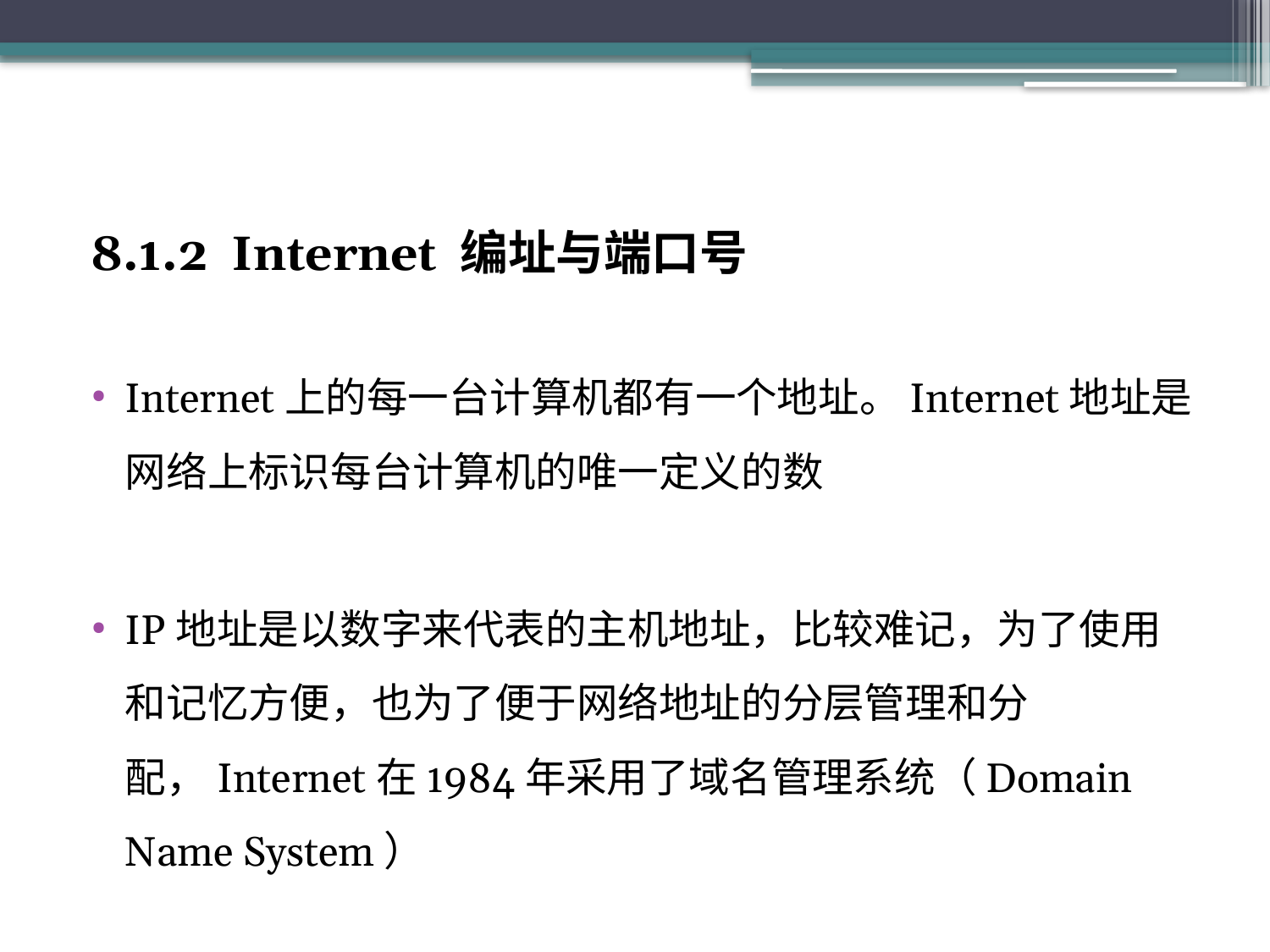

#
8.1.2  Internet 编址与端口号

Internet上的每一台计算机都有一个地址。Internet地址是网络上标识每台计算机的唯一定义的数

IP地址是以数字来代表的主机地址，比较难记，为了使用和记忆方便，也为了便于网络地址的分层管理和分配，Internet在1984年采用了域名管理系统（Domain Name System）